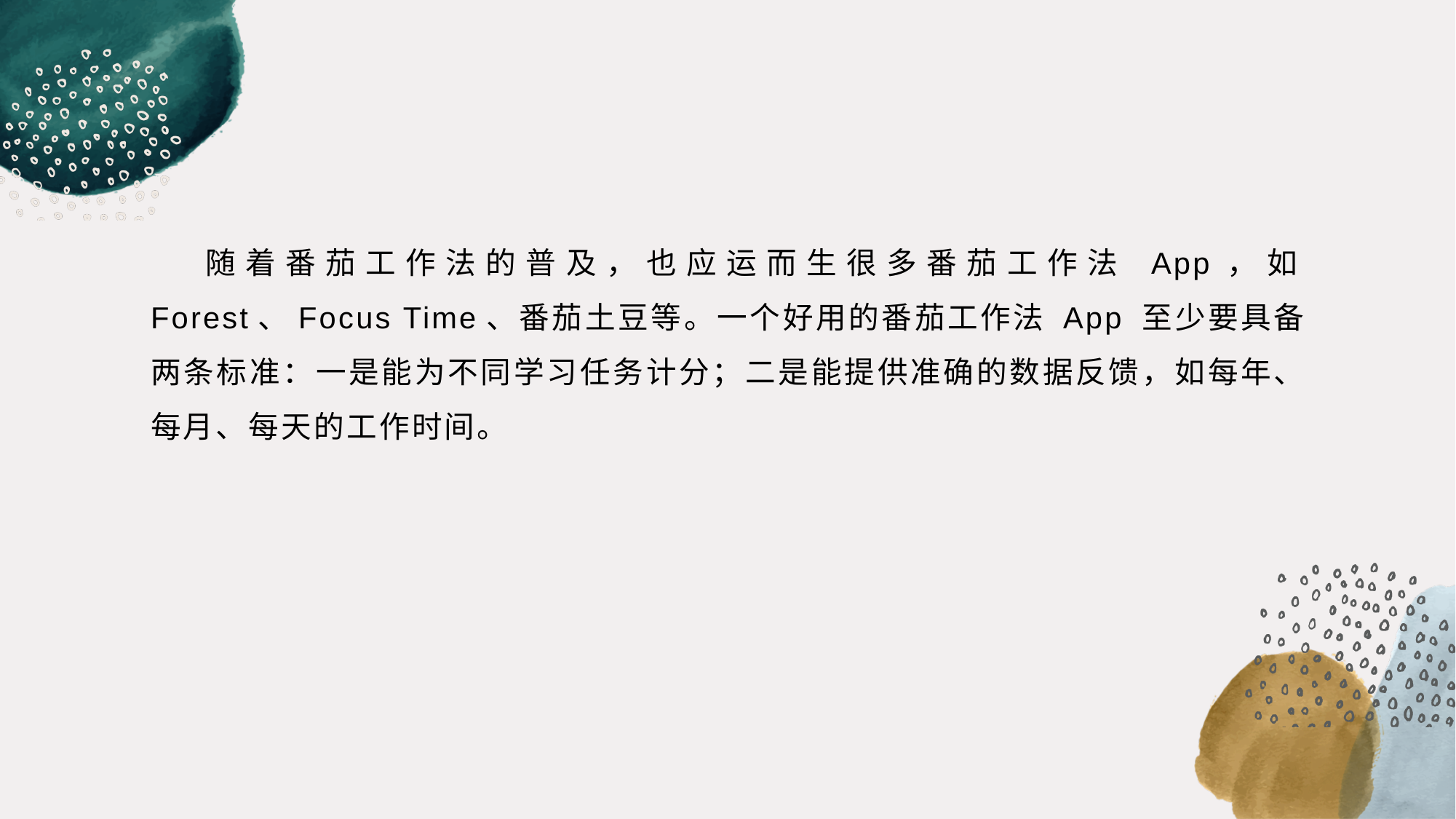

随着番茄工作法的普及，也应运而生很多番茄工作法 App，如Forest、Focus Time、番茄土豆等。一个好用的番茄工作法 App 至少要具备两条标准：一是能为不同学习任务计分；二是能提供准确的数据反馈，如每年、每月、每天的工作时间。